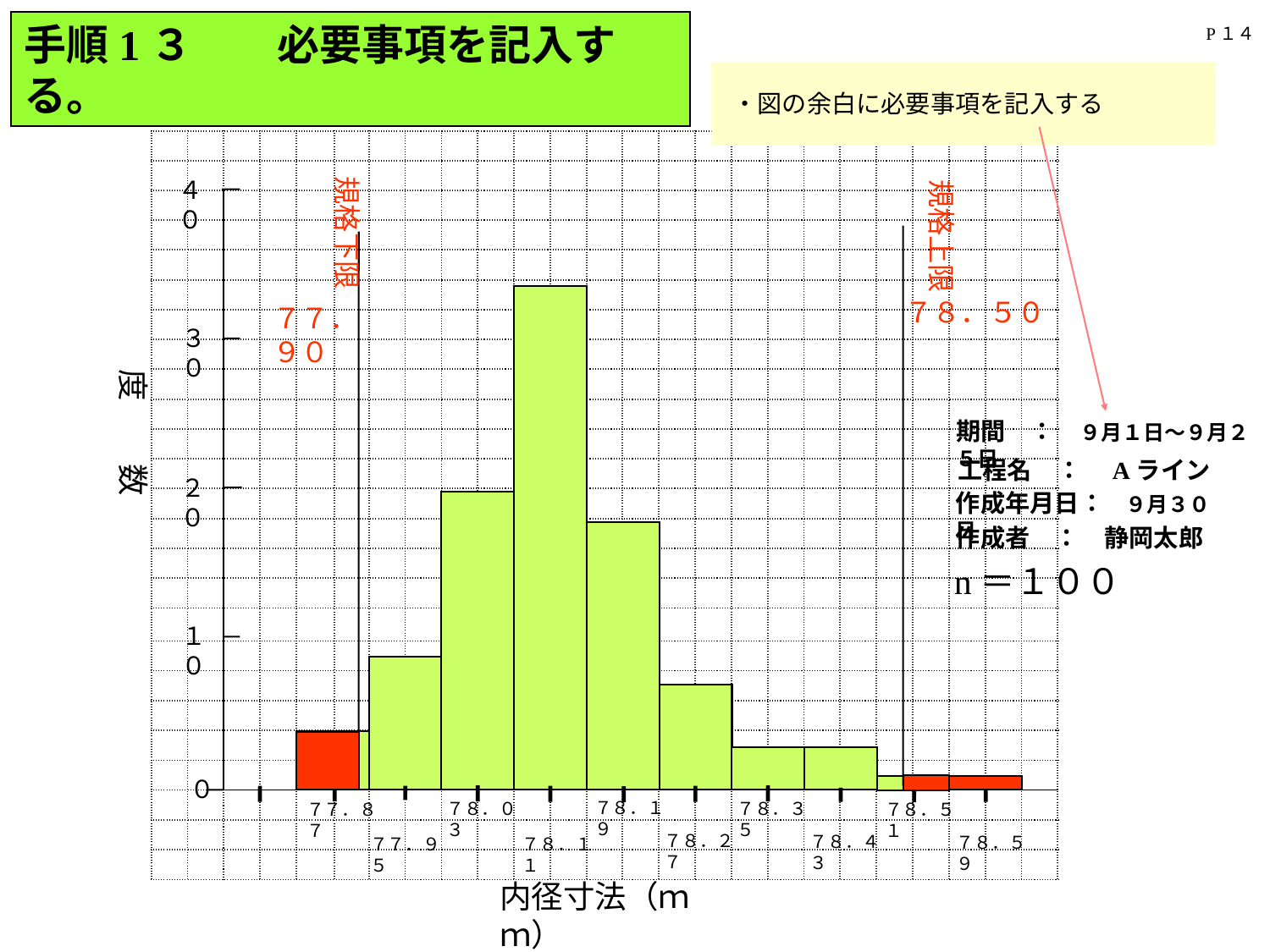

手順1３　　必要事項を記入する。
P１４

・図の余白に必要事項を記入する

期間　：　９月１日～９月２５日
工程名　：　Aライン
作成年月日：　９月３０日
作成者　：　静岡太郎
n＝１００
|  |  |  |  |  |  |  |  |  |  |  |  |  |  |  |  |  |  |  |  |  |  |  |  |  |
| --- | --- | --- | --- | --- | --- | --- | --- | --- | --- | --- | --- | --- | --- | --- | --- | --- | --- | --- | --- | --- | --- | --- | --- | --- |
|  |  |  |  |  |  |  |  |  |  |  |  |  |  |  |  |  |  |  |  |  |  |  |  |  |
|  |  |  |  |  |  |  |  |  |  |  |  |  |  |  |  |  |  |  |  |  |  |  |  |  |
|  |  |  |  |  |  |  |  |  |  |  |  |  |  |  |  |  |  |  |  |  |  |  |  |  |
|  |  |  |  |  |  |  |  |  |  |  |  |  |  |  |  |  |  |  |  |  |  |  |  |  |
|  |  |  |  |  |  |  |  |  |  |  |  |  |  |  |  |  |  |  |  |  |  |  |  |  |
|  |  |  |  |  |  |  |  |  |  |  |  |  |  |  |  |  |  |  |  |  |  |  |  |  |
|  |  |  |  |  |  |  |  |  |  |  |  |  |  |  |  |  |  |  |  |  |  |  |  |  |
|  |  |  |  |  |  |  |  |  |  |  |  |  |  |  |  |  |  |  |  |  |  |  |  |  |
|  |  |  |  |  |  |  |  |  |  |  |  |  |  |  |  |  |  |  |  |  |  |  |  |  |
|  |  |  |  |  |  |  |  |  |  |  |  |  |  |  |  |  |  |  |  |  |  |  |  |  |
|  |  |  |  |  |  |  |  |  |  |  |  |  |  |  |  |  |  |  |  |  |  |  |  |  |
|  |  |  |  |  |  |  |  |  |  |  |  |  |  |  |  |  |  |  |  |  |  |  |  |  |
|  |  |  |  |  |  |  |  |  |  |  |  |  |  |  |  |  |  |  |  |  |  |  |  |  |
|  |  |  |  |  |  |  |  |  |  |  |  |  |  |  |  |  |  |  |  |  |  |  |  |  |
|  |  |  |  |  |  |  |  |  |  |  |  |  |  |  |  |  |  |  |  |  |  |  |  |  |
|  |  |  |  |  |  |  |  |  |  |  |  |  |  |  |  |  |  |  |  |  |  |  |  |  |
|  |  |  |  |  |  |  |  |  |  |  |  |  |  |  |  |  |  |  |  |  |  |  |  |  |
|  |  |  |  |  |  |  |  |  |  |  |  |  |  |  |  |  |  |  |  |  |  |  |  |  |
|  |  |  |  |  |  |  |  |  |  |  |  |  |  |  |  |  |  |  |  |  |  |  |  |  |
|  |  |  |  |  |  |  |  |  |  |  |  |  |  |  |  |  |  |  |  |  |  |  |  |  |
|  |  |  |  |  |  |  |  |  |  |  |  |  |  |  |  |  |  |  |  |  |  |  |  |  |
|  |  |  |  |  |  |  |  |  |  |  |  |  |  |  |  |  |  |  |  |  |  |  |  |  |
|  |  |  |  |  |  |  |  |  |  |  |  |  |  |  |  |  |  |  |  |  |  |  |  |  |
|  |  |  |  |  |  |  |  |  |  |  |  |  |  |  |  |  |  |  |  |  |  |  |  |  |
規格下限

７７．９０
規格上限

７８．５０
４０

３０

度　　数
２０

１０

０

７８．１９
７８．３５
７８．０３
７７．８７
７８．５１
７８．２７
７８．４３
７８．５９
７８．１１
７７．９５
内径寸法（ｍｍ）